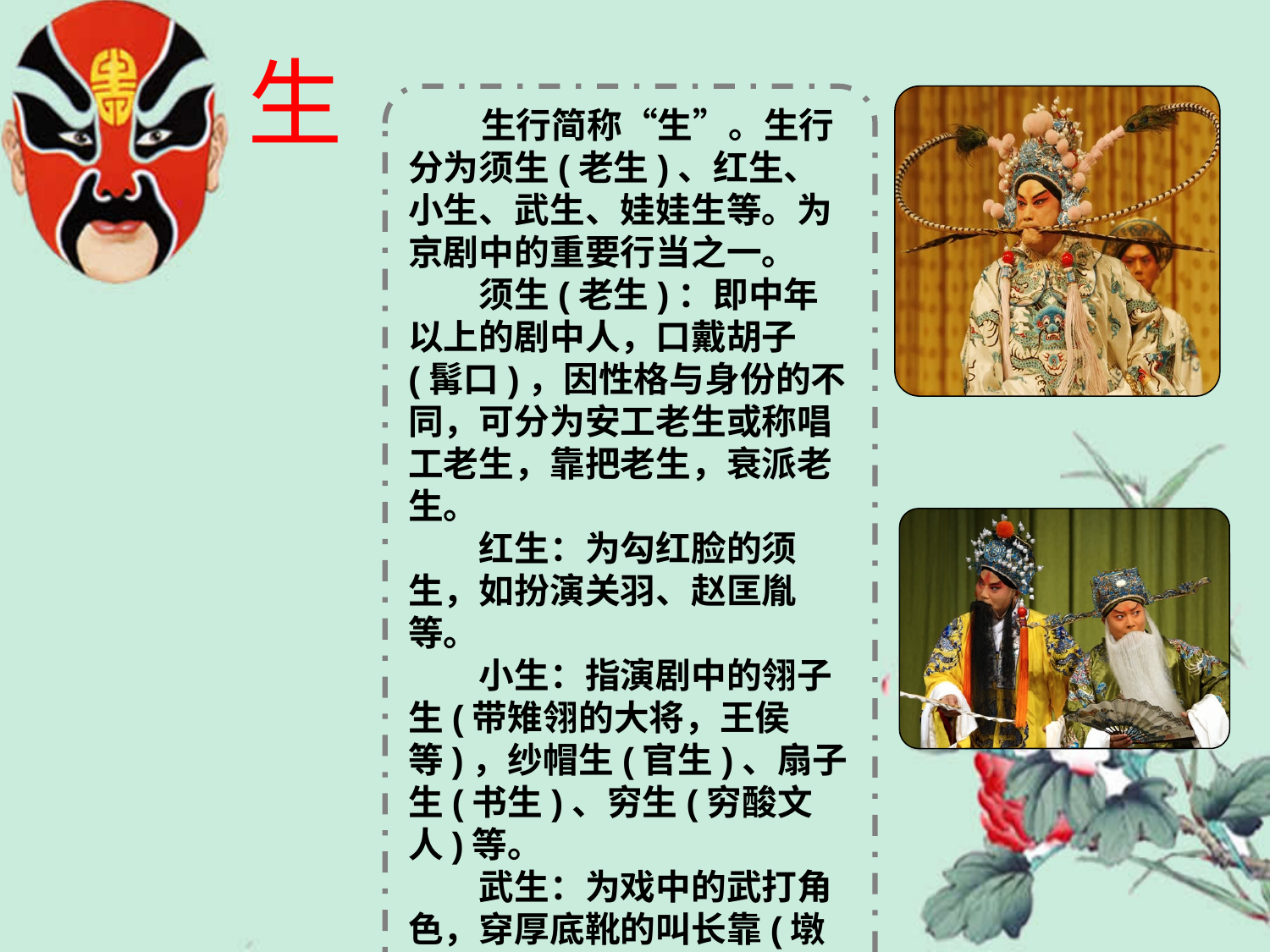

# 生
        生行简称“生”。生行分为须生(老生)、红生、小生、武生、娃娃生等。为京剧中的重要行当之一。
　　须生(老生)：即中年以上的剧中人，口戴胡子(髯口)，因性格与身份的不同，可分为安工老生或称唱工老生，靠把老生，衰派老生。
　　红生：为勾红脸的须生，如扮演关羽、赵匡胤等。
　　小生：指演剧中的翎子生(带雉翎的大将，王侯等)，纱帽生(官生)、扇子生(书生)、穷生(穷酸文人)等。
　　武生：为戏中的武打角色，穿厚底靴的叫长靠(墩子)武生，穿薄底靴的称短打(撇子)武生。